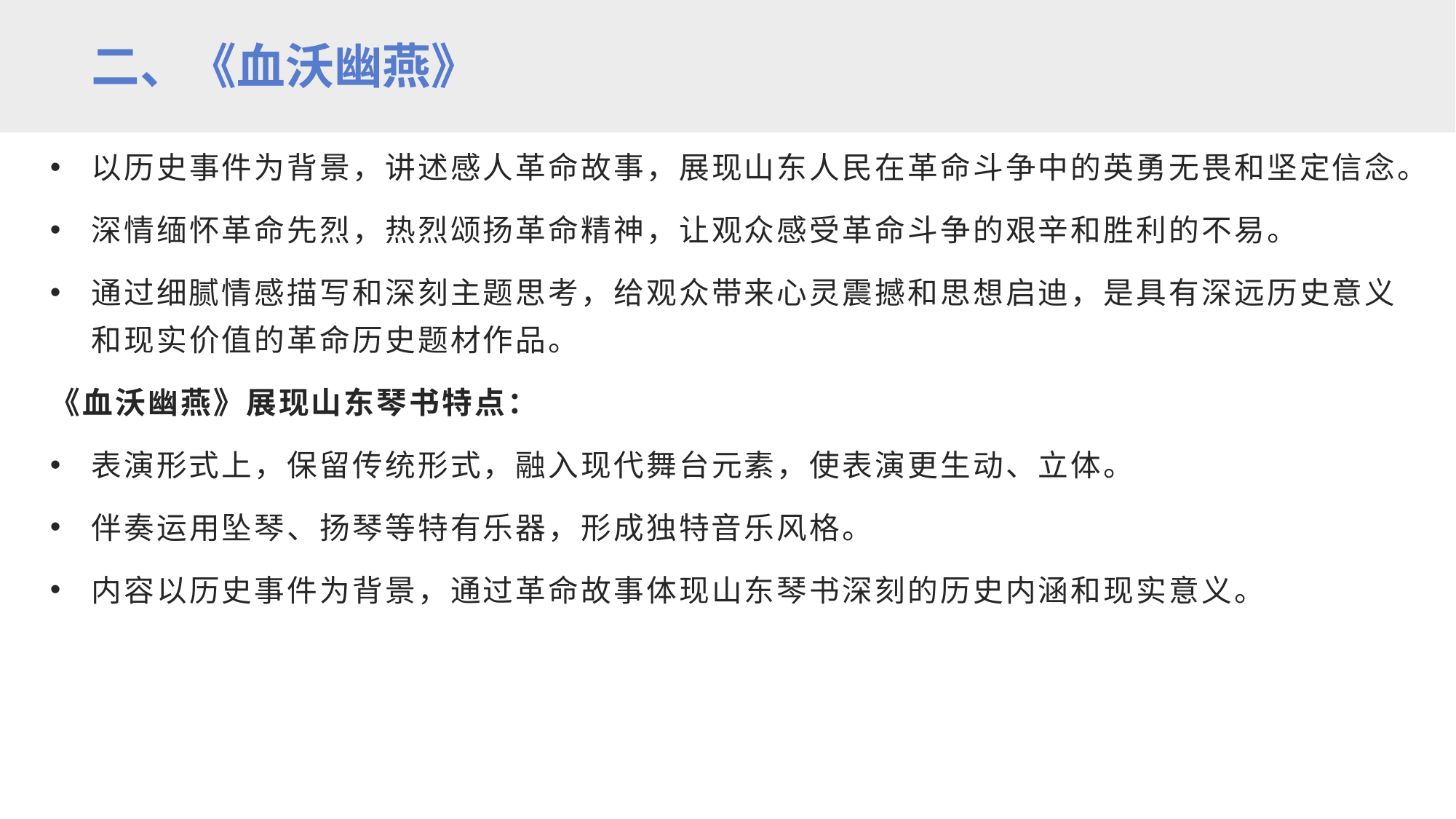

二、《血沃幽燕》
以历史事件为背景，讲述感人革命故事，展现山东人民在革命斗争中的英勇无畏和坚定信念。
深情缅怀革命先烈，热烈颂扬革命精神，让观众感受革命斗争的艰辛和胜利的不易。
通过细腻情感描写和深刻主题思考，给观众带来心灵震撼和思想启迪，是具有深远历史意义和现实价值的革命历史题材作品。
《血沃幽燕》展现山东琴书特点：
表演形式上，保留传统形式，融入现代舞台元素，使表演更生动、立体。
伴奏运用坠琴、扬琴等特有乐器，形成独特音乐风格。
内容以历史事件为背景，通过革命故事体现山东琴书深刻的历史内涵和现实意义。